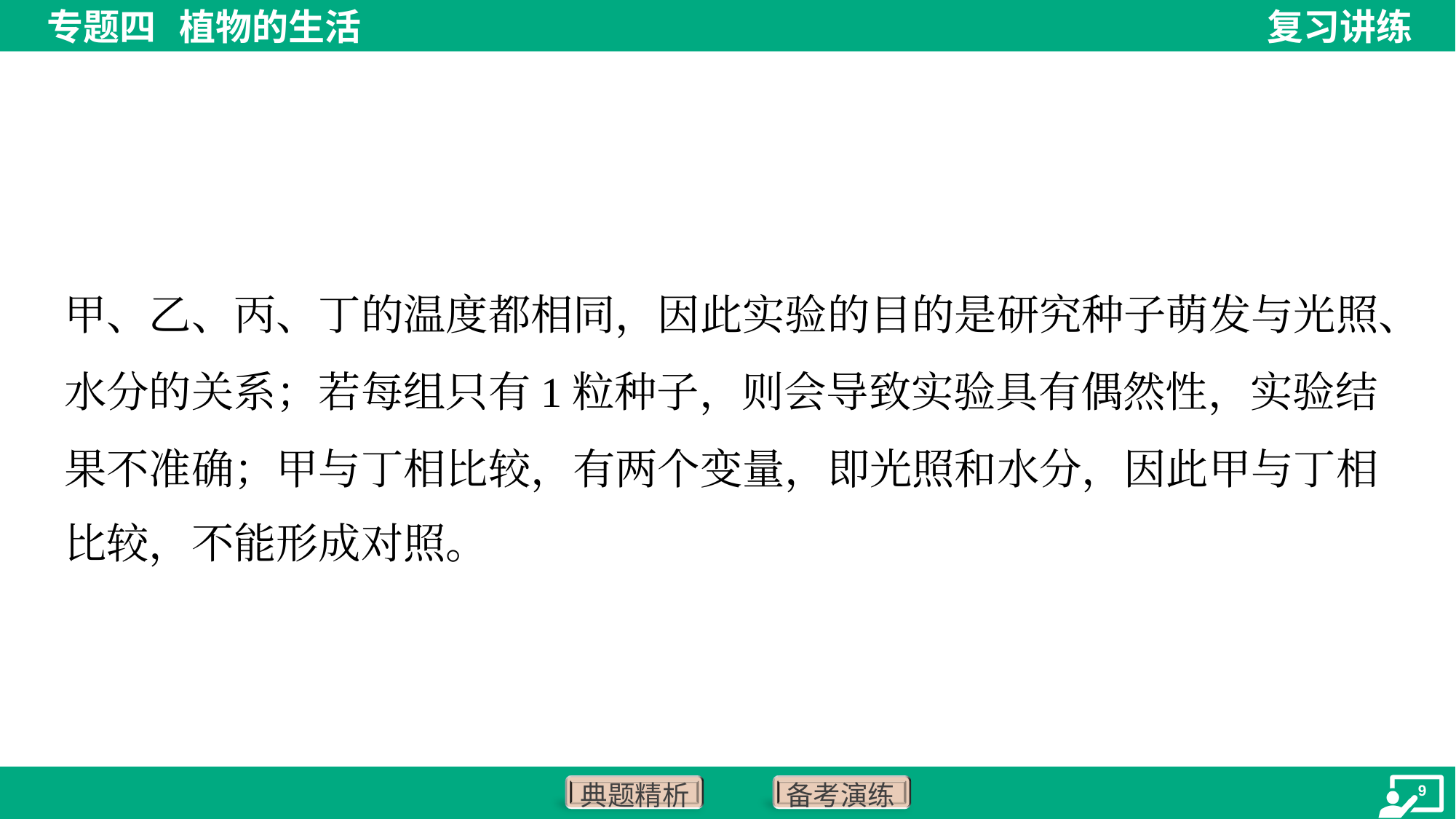

甲、乙、丙、丁的温度都相同，因此实验的目的是研究种子萌发与光照、
水分的关系；若每组只有1粒种子，则会导致实验具有偶然性，实验结
果不准确；甲与丁相比较，有两个变量，即光照和水分，因此甲与丁相
比较，不能形成对照。